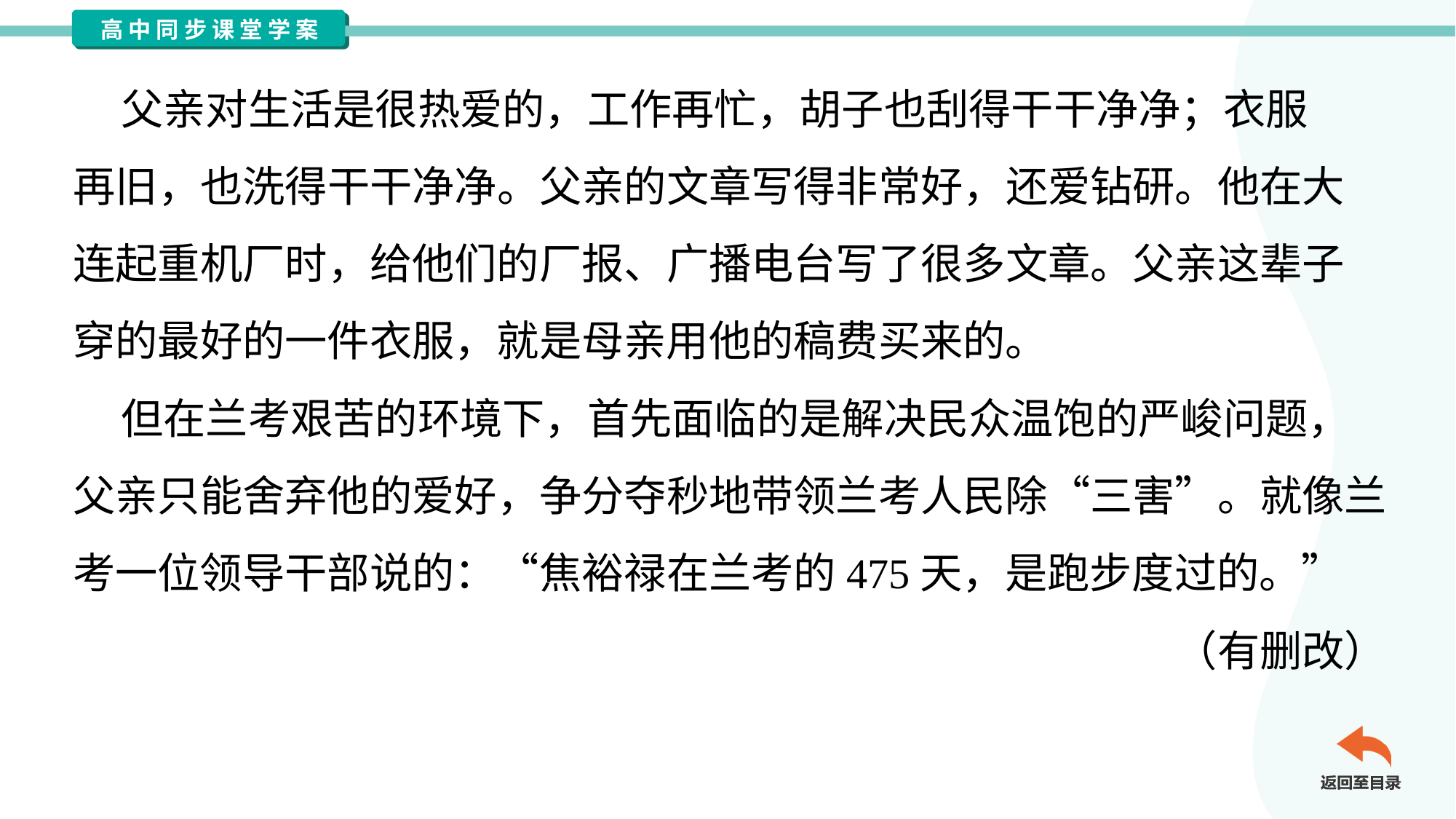

父亲对生活是很热爱的，工作再忙，胡子也刮得干干净净；衣服
再旧，也洗得干干净净。父亲的文章写得非常好，还爱钻研。他在大
连起重机厂时，给他们的厂报、广播电台写了很多文章。父亲这辈子
穿的最好的一件衣服，就是母亲用他的稿费买来的。
    但在兰考艰苦的环境下，首先面临的是解决民众温饱的严峻问题，
父亲只能舍弃他的爱好，争分夺秒地带领兰考人民除“三害”。就像兰
考一位领导干部说的：“焦裕禄在兰考的475天，是跑步度过的。”
（有删改）